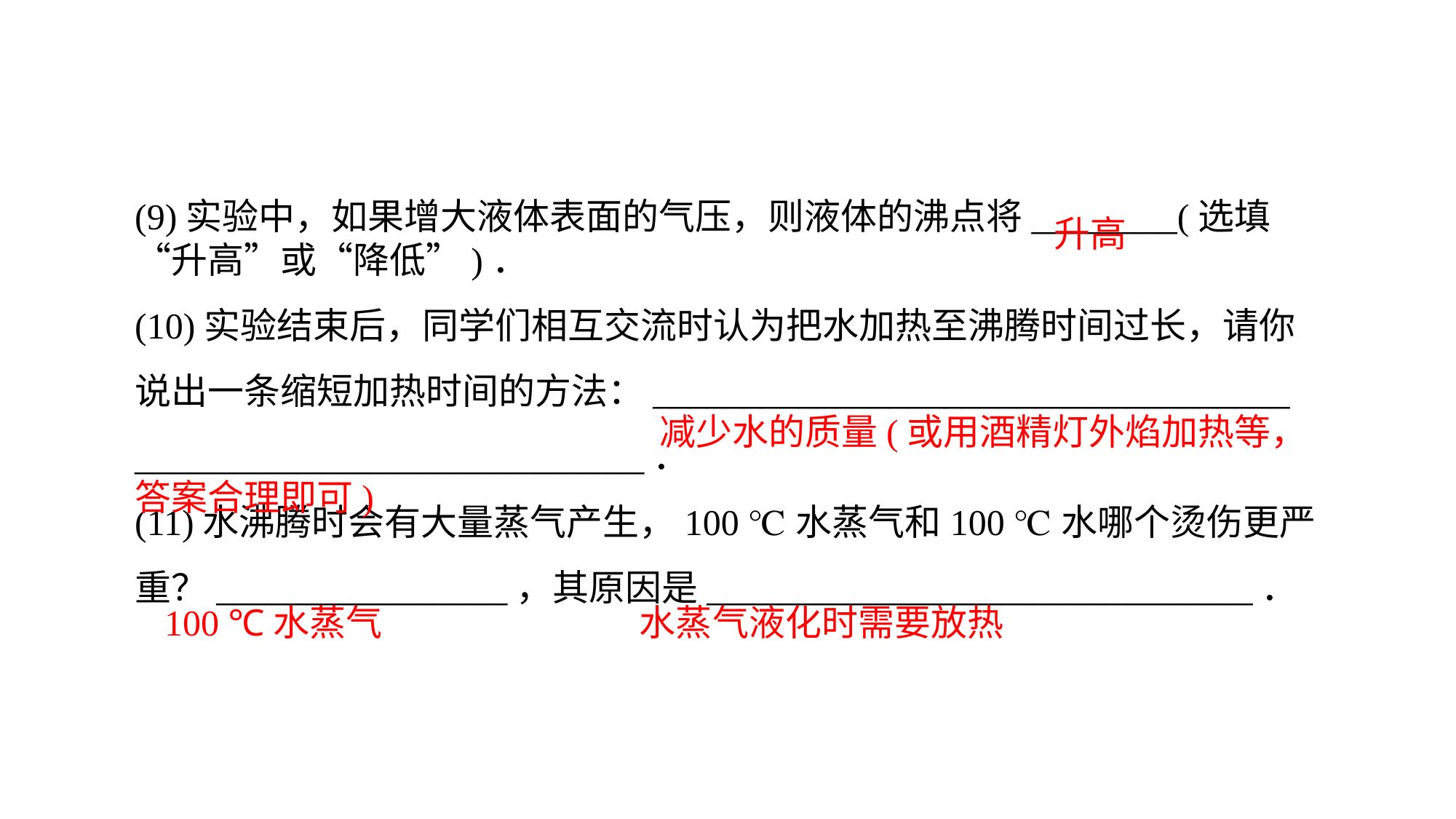

(9)实验中，如果增大液体表面的气压，则液体的沸点将________(选填“升高”或“降低”)．(10)实验结束后，同学们相互交流时认为把水加热至沸腾时间过长，请你说出一条缩短加热时间的方法：___________________________________
____________________________．(11)水沸腾时会有大量蒸气产生，100 ℃水蒸气和100 ℃水哪个烫伤更严重？________________，其原因是______________________________．
升高
                                                               减少水的质量(或用酒精灯外焰加热等，答案合理即可)
100 ℃水蒸气
水蒸气液化时需要放热